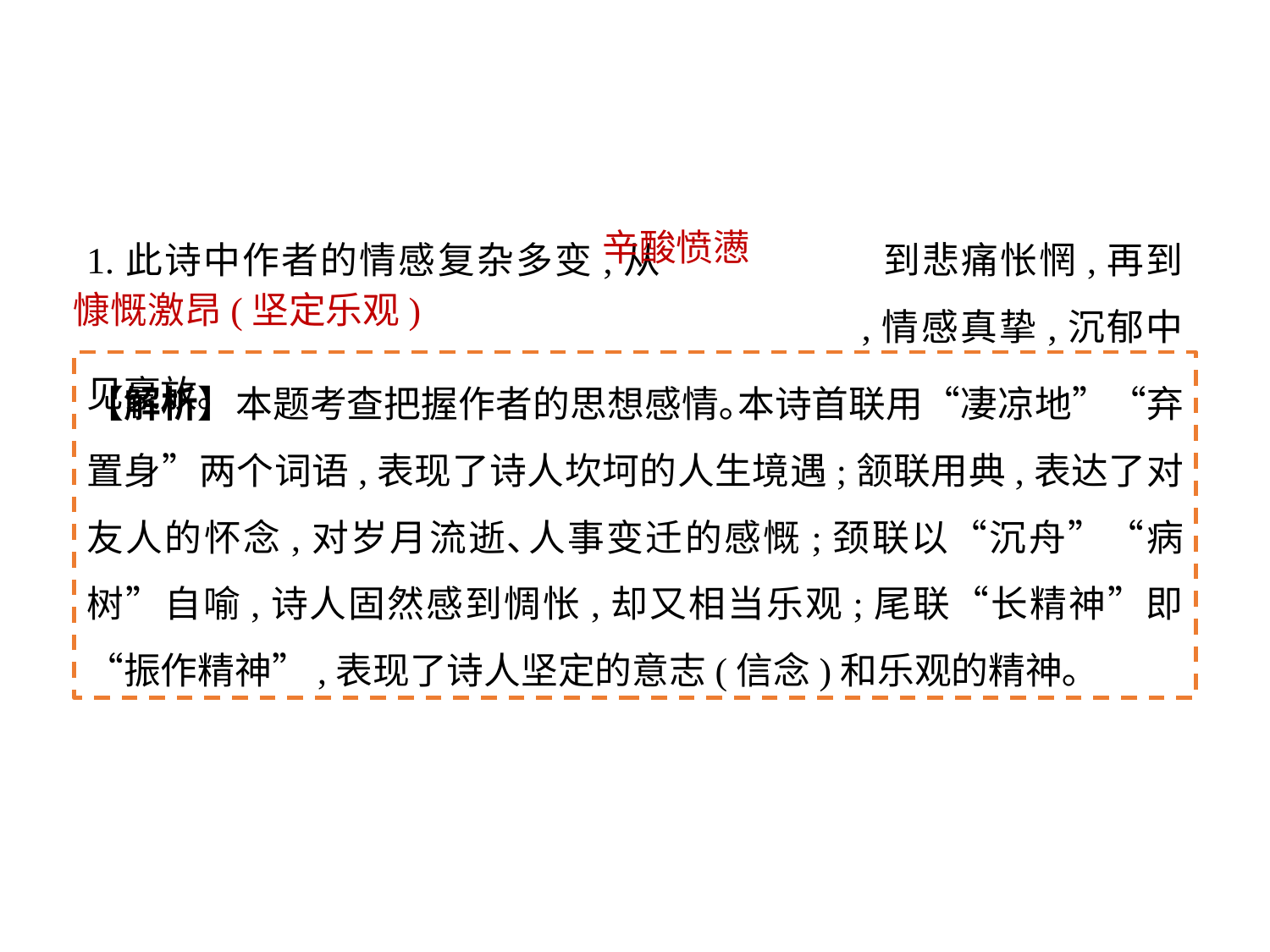

1.此诗中作者的情感复杂多变,从		到悲痛怅惘,再到						,情感真挚,沉郁中见豪放｡
辛酸愤懑
慷慨激昂(坚定乐观)
【解析】本题考查把握作者的思想感情｡本诗首联用“凄凉地”“弃置身”两个词语,表现了诗人坎坷的人生境遇;颔联用典,表达了对友人的怀念,对岁月流逝､人事变迁的感慨;颈联以“沉舟”“病树”自喻,诗人固然感到惆怅,却又相当乐观;尾联“长精神”即“振作精神”,表现了诗人坚定的意志(信念)和乐观的精神｡